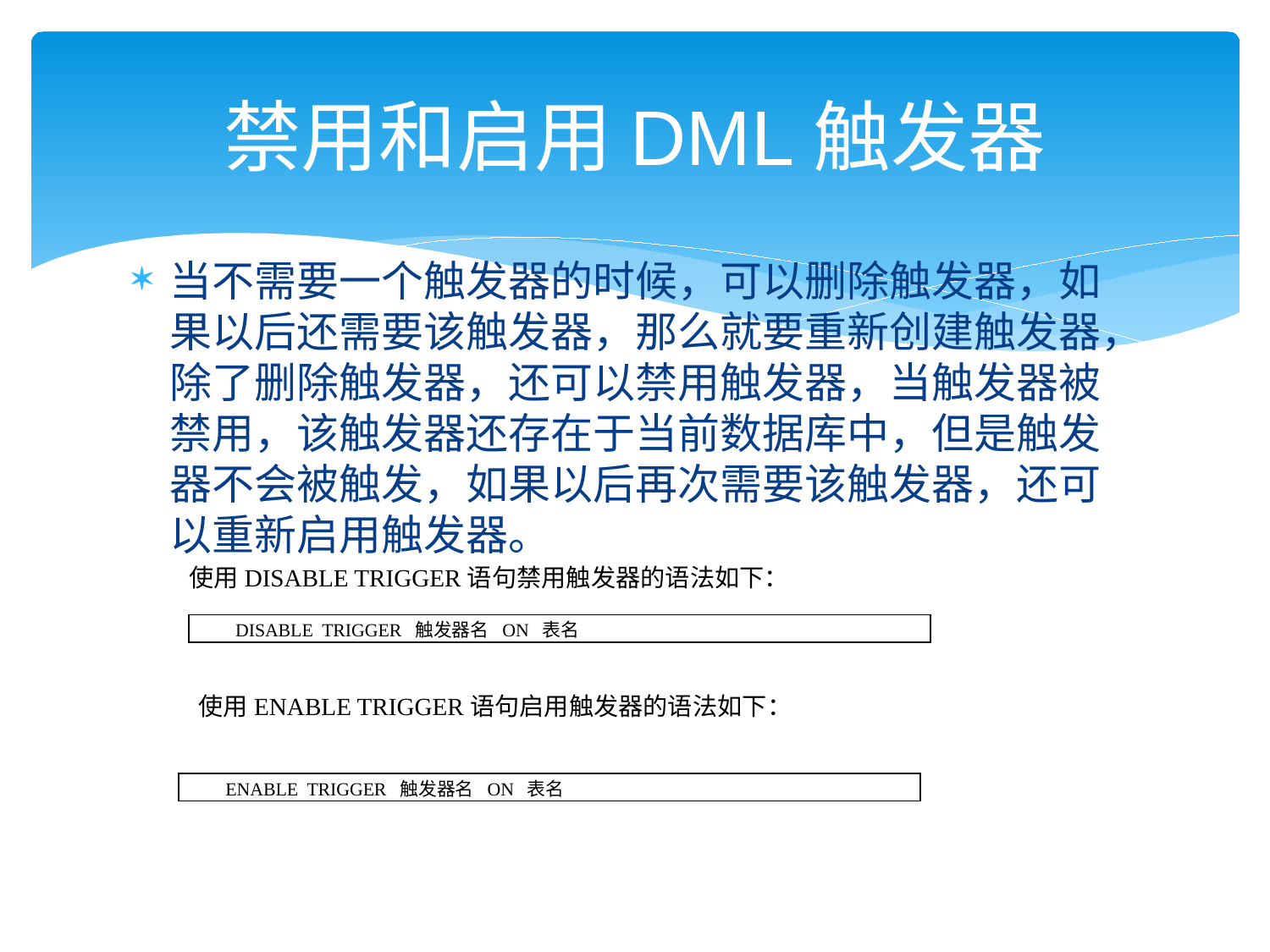

# 禁用和启用DML触发器
当不需要一个触发器的时候，可以删除触发器，如果以后还需要该触发器，那么就要重新创建触发器，除了删除触发器，还可以禁用触发器，当触发器被禁用，该触发器还存在于当前数据库中，但是触发器不会被触发，如果以后再次需要该触发器，还可以重新启用触发器。
使用DISABLE TRIGGER语句禁用触发器的语法如下：
| DISABLE TRIGGER 触发器名 ON 表名 |
| --- |
使用ENABLE TRIGGER语句启用触发器的语法如下：
| ENABLE TRIGGER 触发器名 ON 表名 |
| --- |